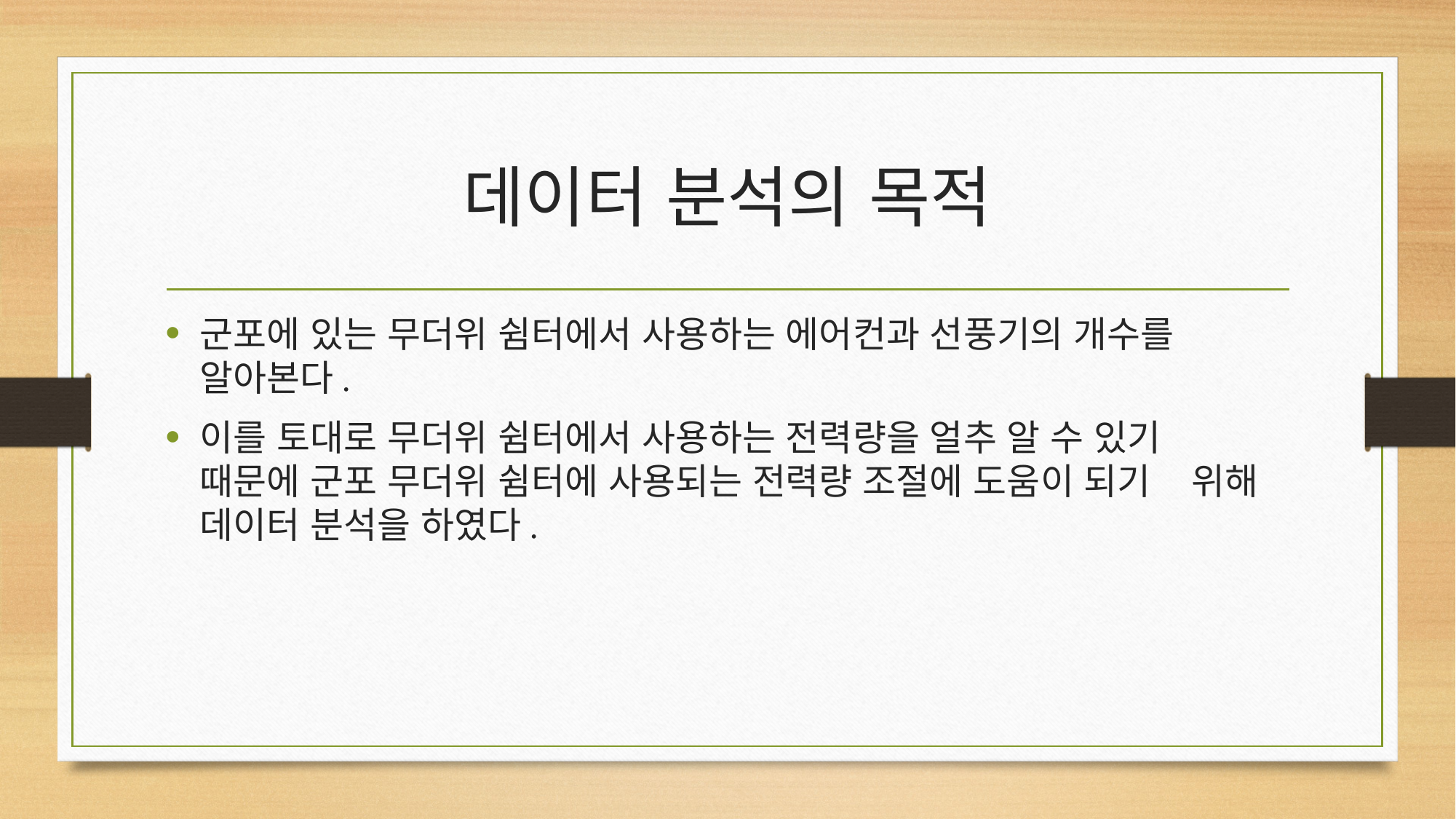

# 데이터 분석의 목적
군포에 있는 무더위 쉼터에서 사용하는 에어컨과 선풍기의 개수를 알아본다.
이를 토대로 무더위 쉼터에서 사용하는 전력량을 얼추 알 수 있기   때문에 군포 무더위 쉼터에 사용되는 전력량 조절에 도움이 되기    위해 데이터 분석을 하였다.